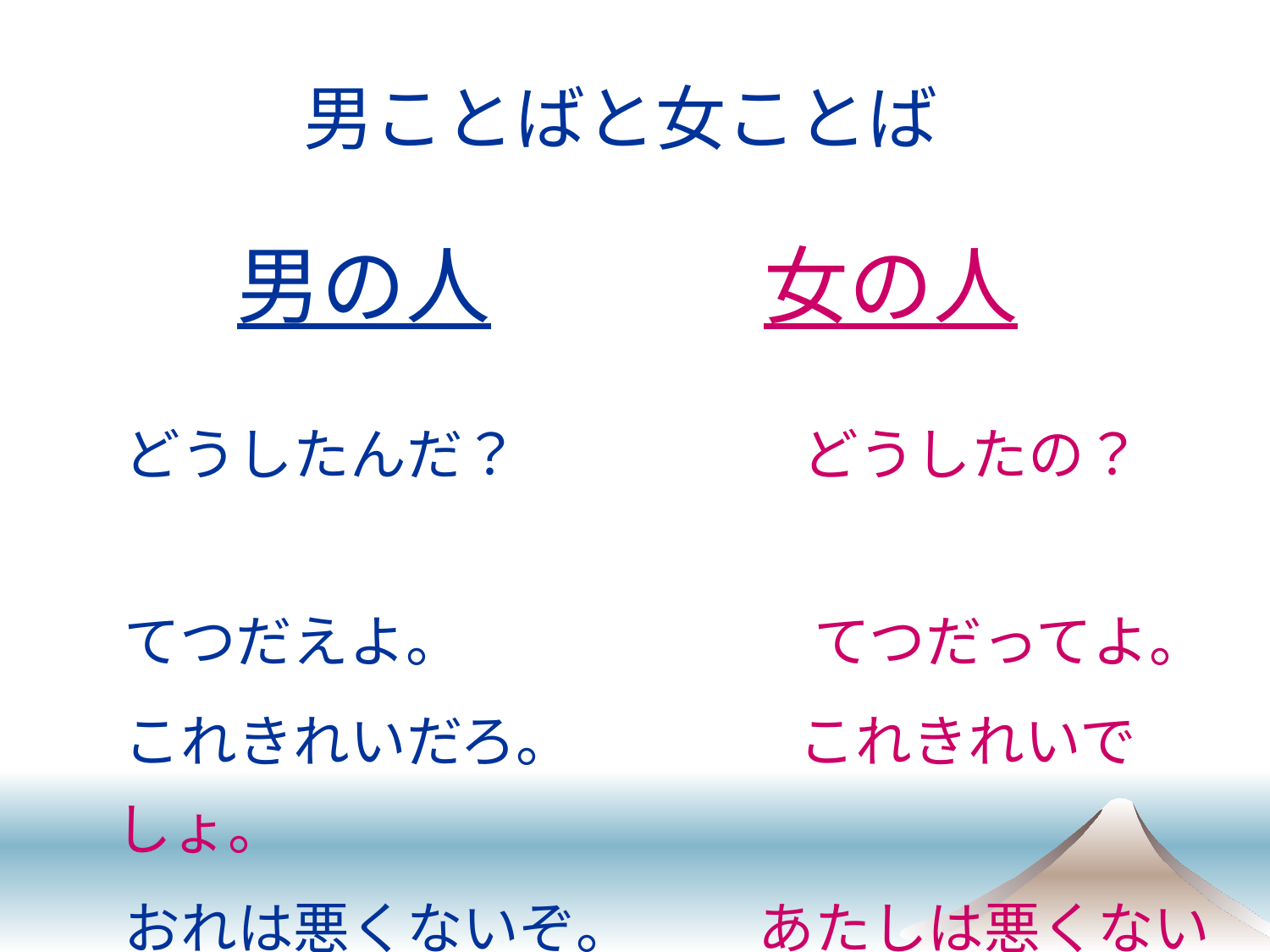

男ことばと女ことば
# 男の人 　　　女の人
　どうしたんだ？　　　　　どうしたの？
　てつだえよ。　　　　　　 てつだってよ。
　これきれいだろ。　　　　これきれいでしょ。
　おれは悪くないぞ。　 　あたしは悪くないわよ。